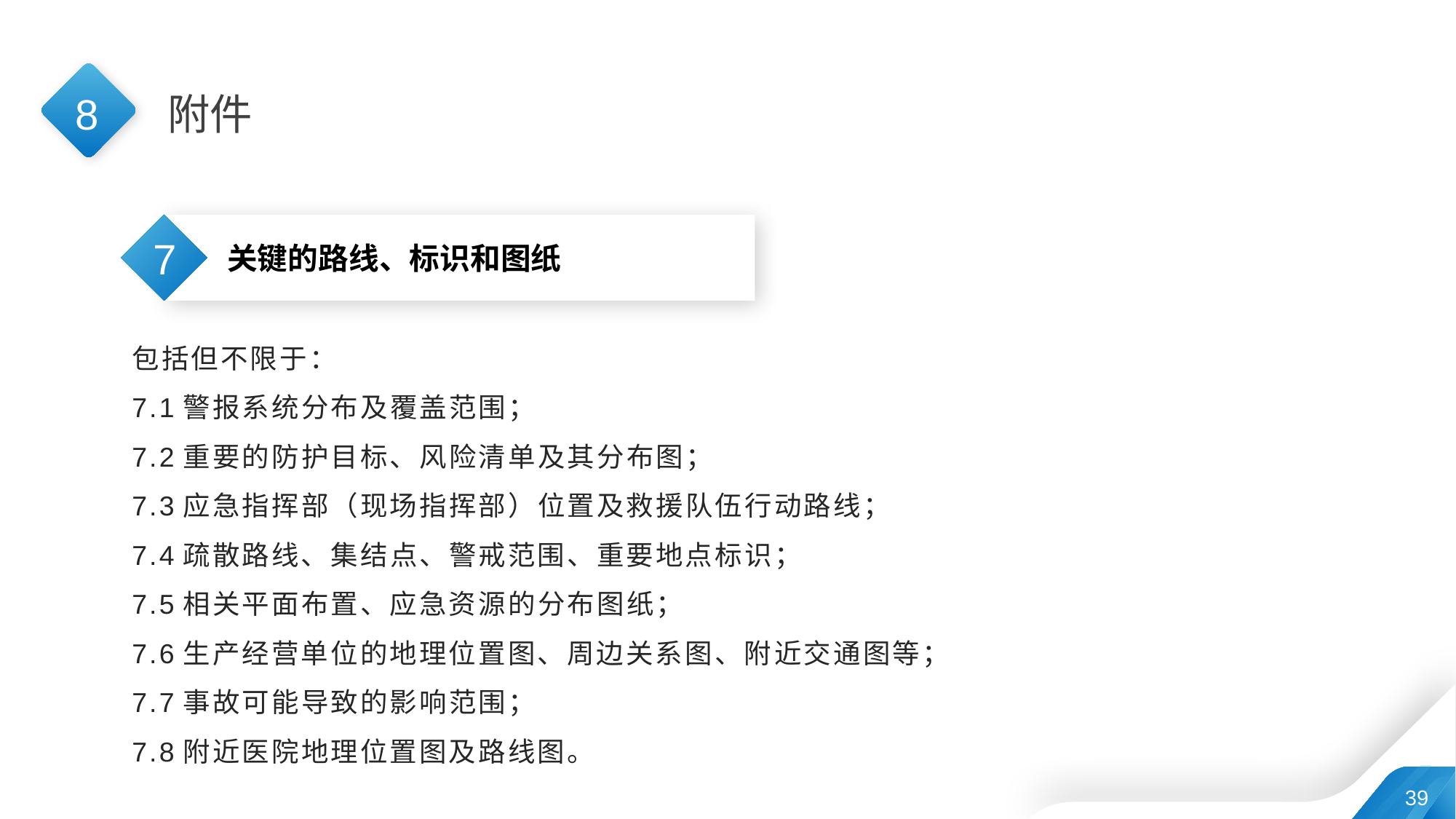

8
附件

7
关键的路线、标识和图纸
包括但不限于：
7.1警报系统分布及覆盖范围；
7.2重要的防护目标、风险清单及其分布图；
7.3应急指挥部（现场指挥部）位置及救援队伍行动路线；
7.4疏散路线、集结点、警戒范围、重要地点标识；
7.5相关平面布置、应急资源的分布图纸；
7.6生产经营单位的地理位置图、周边关系图、附近交通图等；
7.7事故可能导致的影响范围；
7.8附近医院地理位置图及路线图。